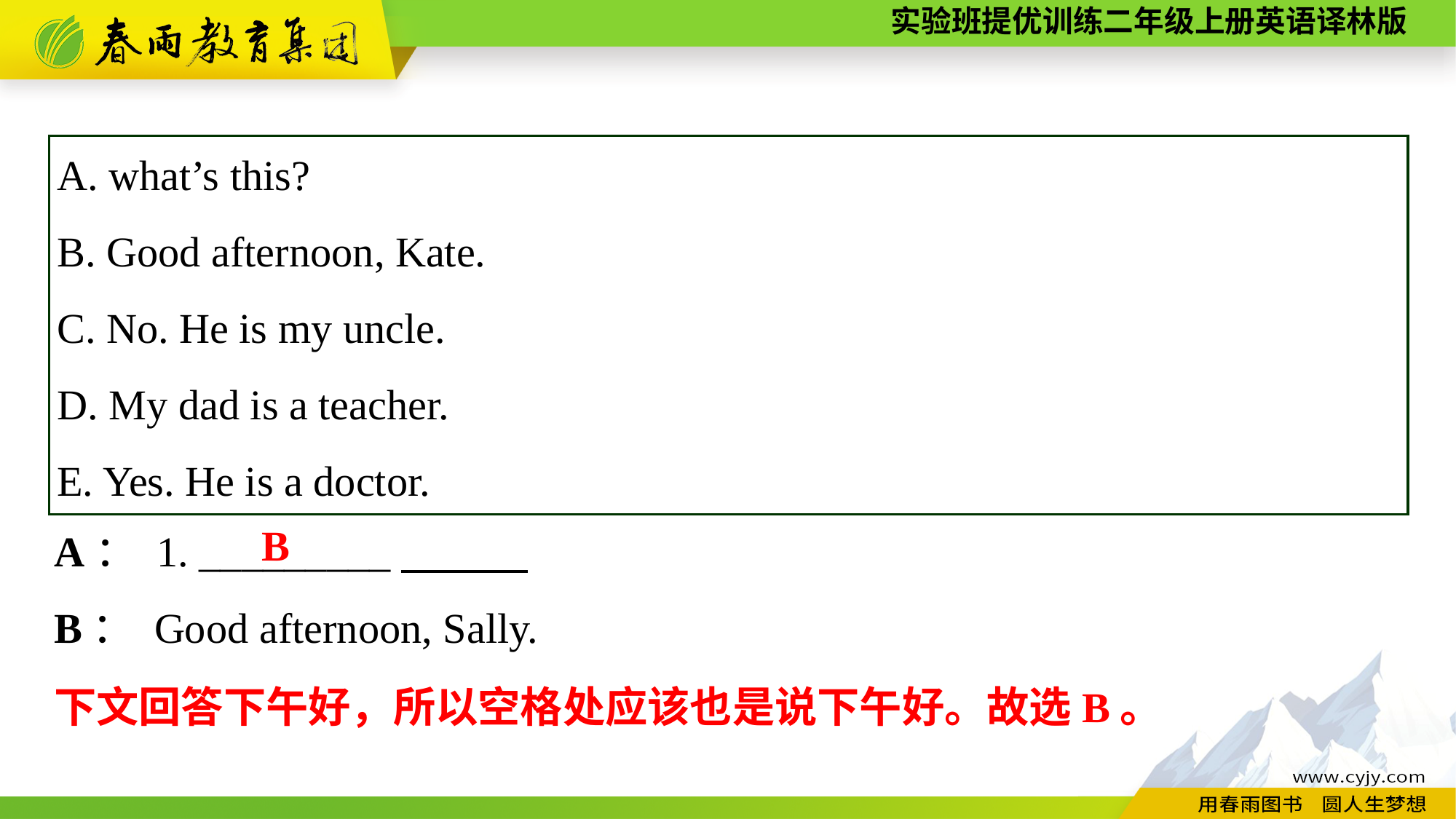

A. what’s this?
B. Good afternoon, Kate.
C. No. He is my uncle.
D. My dad is a teacher.
E. Yes. He is a doctor.

A： 1. _________
B： Good afternoon, Sally.

B
下文回答下午好，所以空格处应该也是说下午好。故选B。